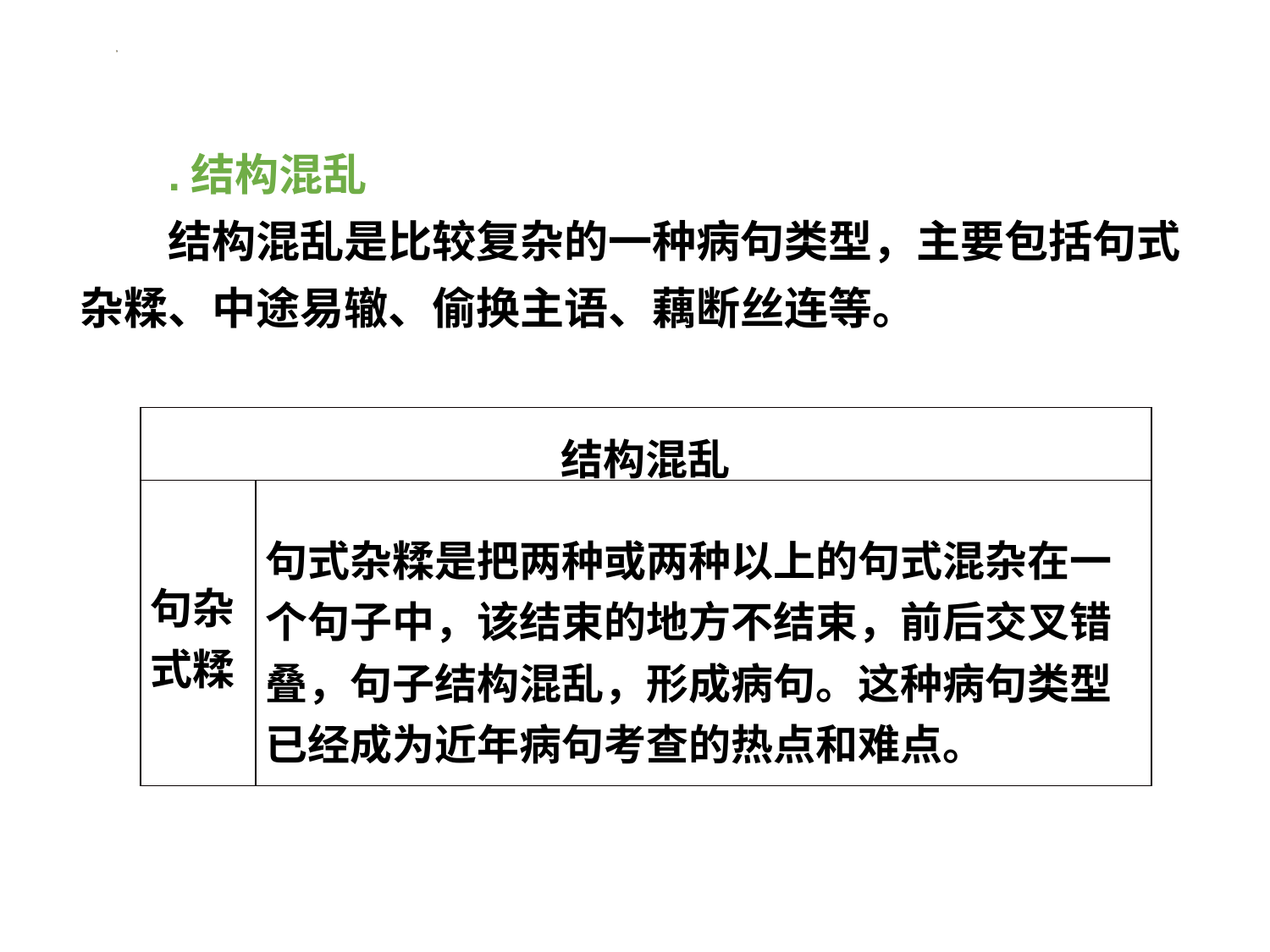

#
.结构混乱
结构混乱是比较复杂的一种病句类型，主要包括句式杂糅、中途易辙、偷换主语、藕断丝连等。

| 结构混乱 |  |
| --- | --- |
| 句杂式糅 | 句式杂糅是把两种或两种以上的句式混杂在一个句子中，该结束的地方不结束，前后交叉错叠，句子结构混乱，形成病句。这种病句类型已经成为近年病句考查的热点和难点。 |